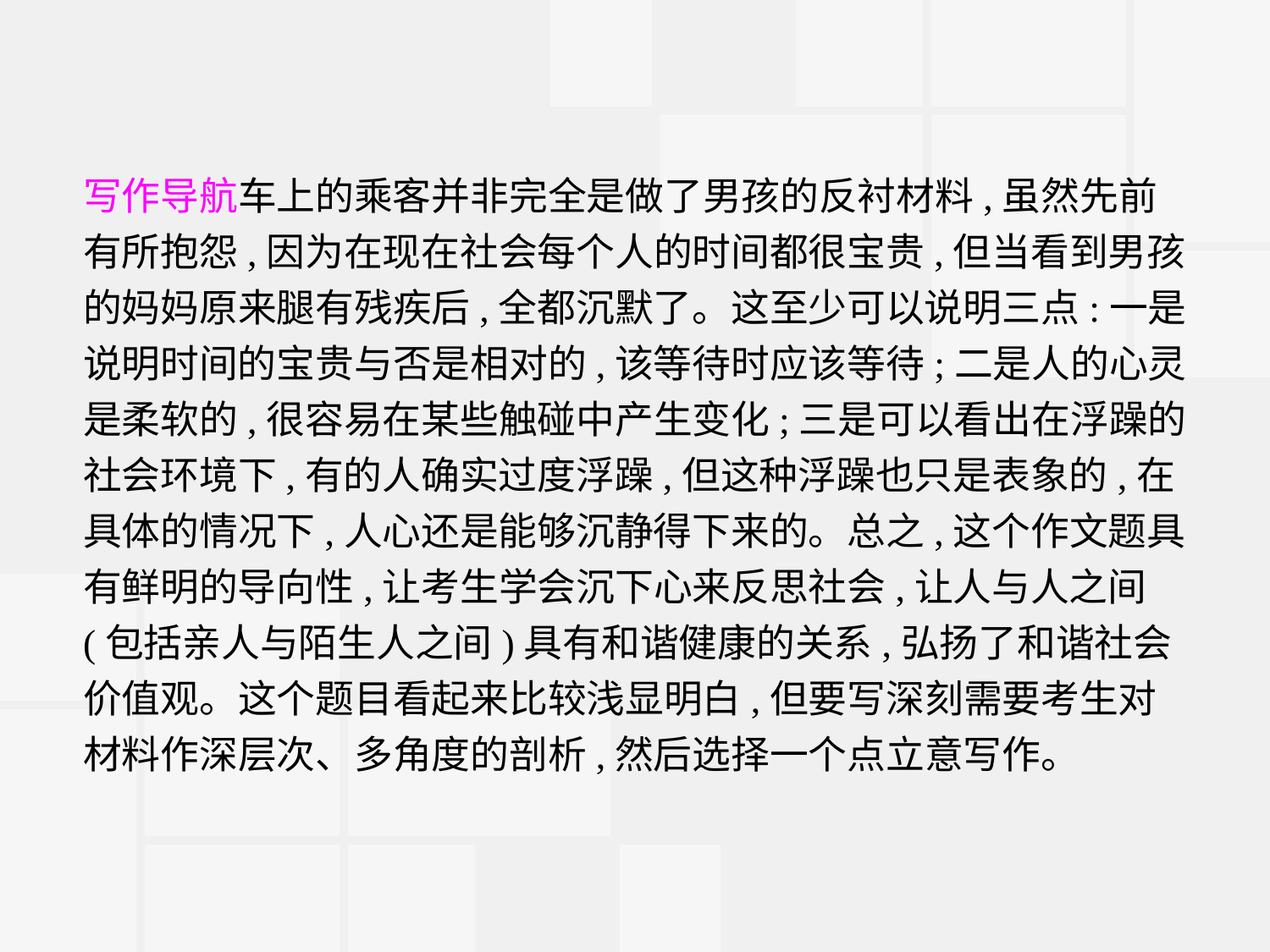

写作导航车上的乘客并非完全是做了男孩的反衬材料,虽然先前有所抱怨,因为在现在社会每个人的时间都很宝贵,但当看到男孩的妈妈原来腿有残疾后,全都沉默了。这至少可以说明三点:一是说明时间的宝贵与否是相对的,该等待时应该等待;二是人的心灵是柔软的,很容易在某些触碰中产生变化;三是可以看出在浮躁的社会环境下,有的人确实过度浮躁,但这种浮躁也只是表象的,在具体的情况下,人心还是能够沉静得下来的。总之,这个作文题具有鲜明的导向性,让考生学会沉下心来反思社会,让人与人之间(包括亲人与陌生人之间)具有和谐健康的关系,弘扬了和谐社会价值观。这个题目看起来比较浅显明白,但要写深刻需要考生对材料作深层次、多角度的剖析,然后选择一个点立意写作。